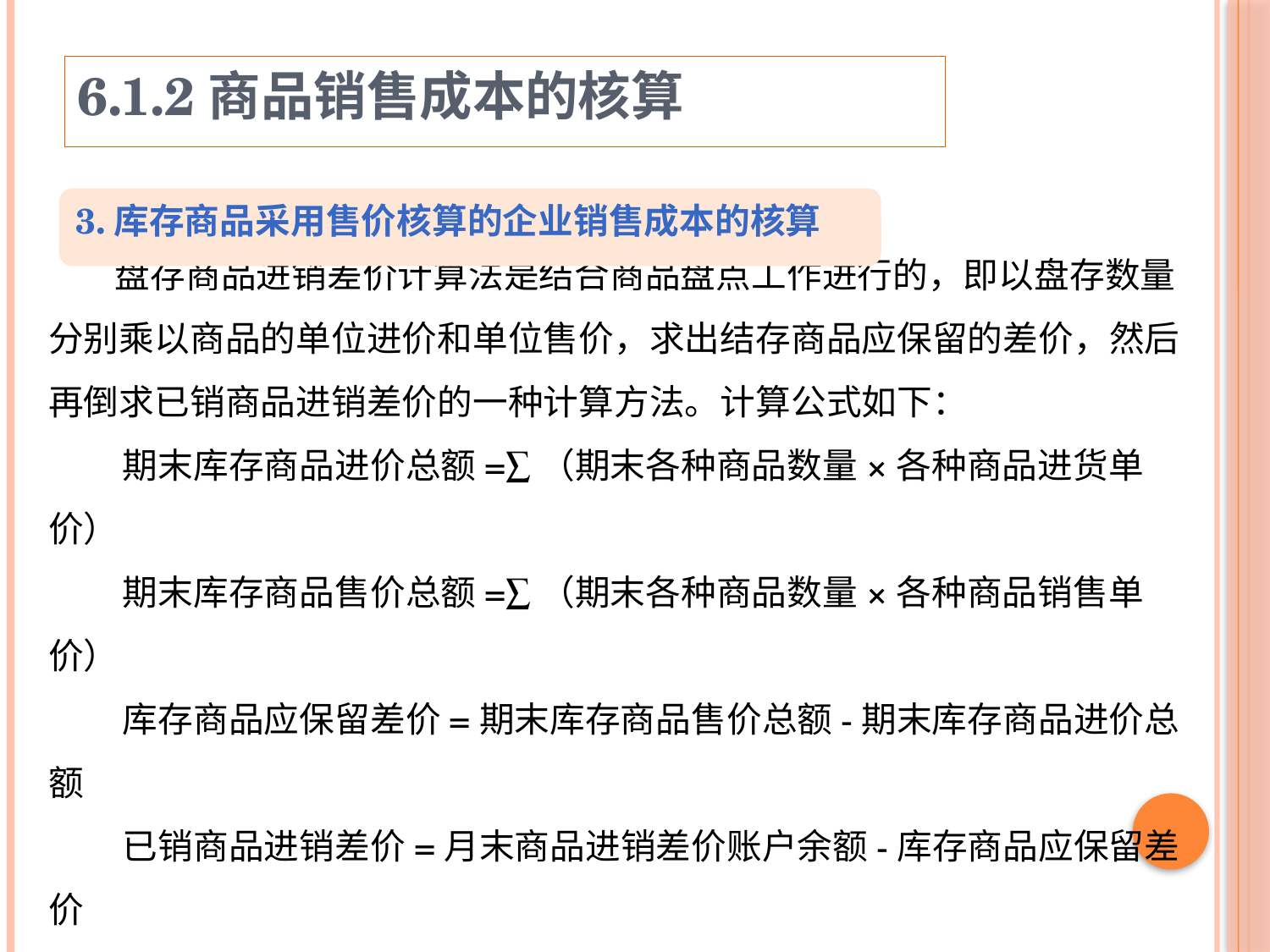

6.1.2商品销售成本的核算
3.库存商品采用售价核算的企业销售成本的核算
（3）盘存商品进销差价计算法
  盘存商品进销差价计算法是结合商品盘点工作进行的，即以盘存数量分别乘以商品的单位进价和单位售价，求出结存商品应保留的差价，然后再倒求已销商品进销差价的一种计算方法。计算公式如下：
   期末库存商品进价总额=∑（期末各种商品数量×各种商品进货单价）
   期末库存商品售价总额=∑（期末各种商品数量×各种商品销售单价）
   库存商品应保留差价=期末库存商品售价总额-期末库存商品进价总额
   已销商品进销差价=月末商品进销差价账户余额-库存商品应保留差价